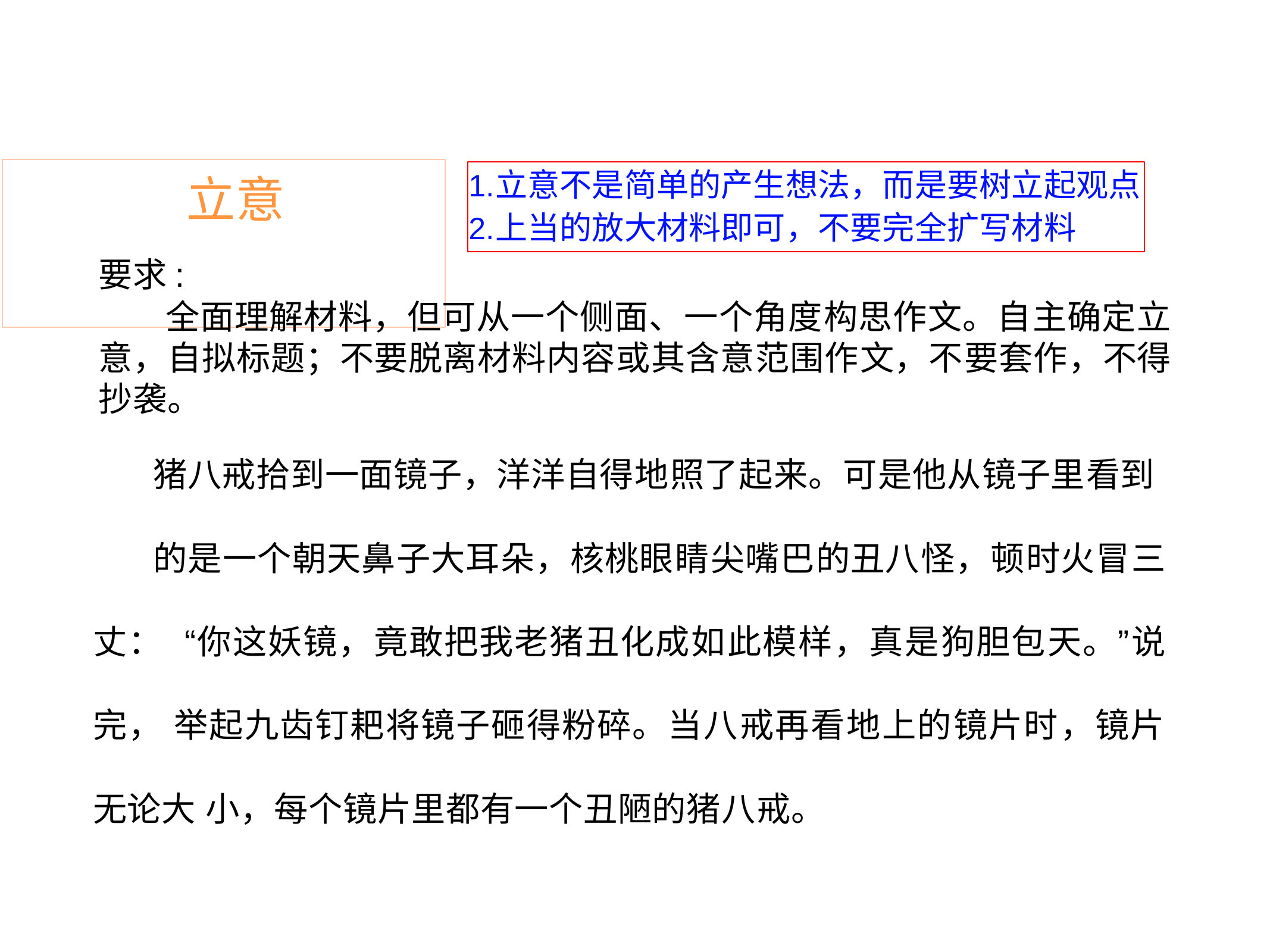

立意不是简单的产生想法，而是要树立起观点
上当的放大材料即可，不要完全扩写材料
# 立意

要求:
全面理解材料，但可从一个侧面、一个角度构思作文。自主确定立 意，自拟标题；不要脱离材料内容或其含意范围作文，不要套作，不得 抄袭。
猪八戒拾到一面镜子，洋洋自得地照了起来。可是他从镜子里看到
的是一个朝天鼻子大耳朵，核桃眼睛尖嘴巴的丑八怪，顿时火冒三丈：  “你这妖镜，竟敢把我老猪丑化成如此模样，真是狗胆包天。”说完， 举起九齿钉耙将镜子砸得粉碎。当八戒再看地上的镜片时，镜片无论大 小，每个镜片里都有一个丑陋的猪八戒。